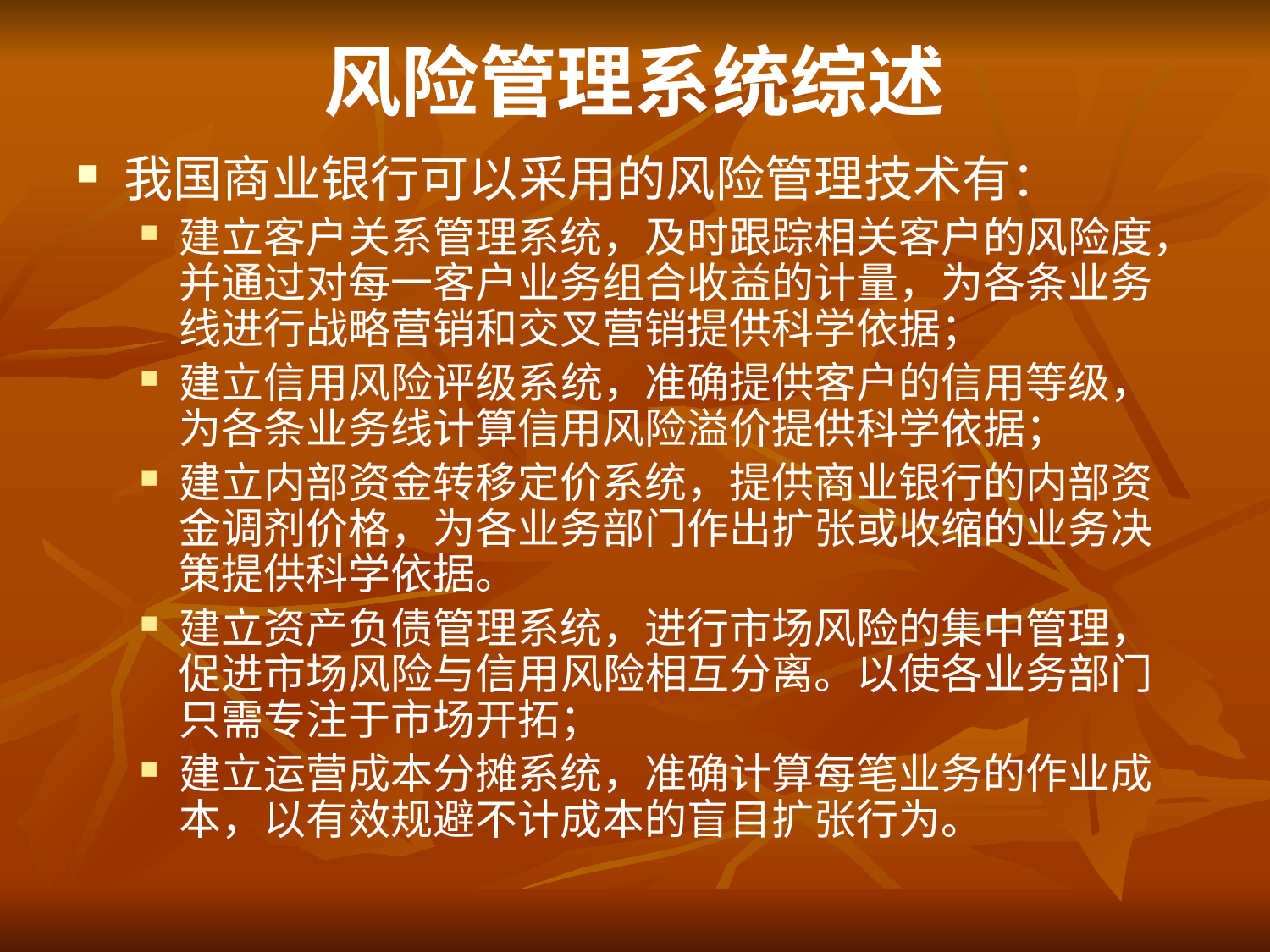

# 风险管理系统综述
我国商业银行可以采用的风险管理技术有：
建立客户关系管理系统，及时跟踪相关客户的风险度，并通过对每一客户业务组合收益的计量，为各条业务线进行战略营销和交叉营销提供科学依据；
建立信用风险评级系统，准确提供客户的信用等级，为各条业务线计算信用风险溢价提供科学依据；
建立内部资金转移定价系统，提供商业银行的内部资金调剂价格，为各业务部门作出扩张或收缩的业务决策提供科学依据。
建立资产负债管理系统，进行市场风险的集中管理，促进市场风险与信用风险相互分离。以使各业务部门只需专注于市场开拓；
建立运营成本分摊系统，准确计算每笔业务的作业成本，以有效规避不计成本的盲目扩张行为。